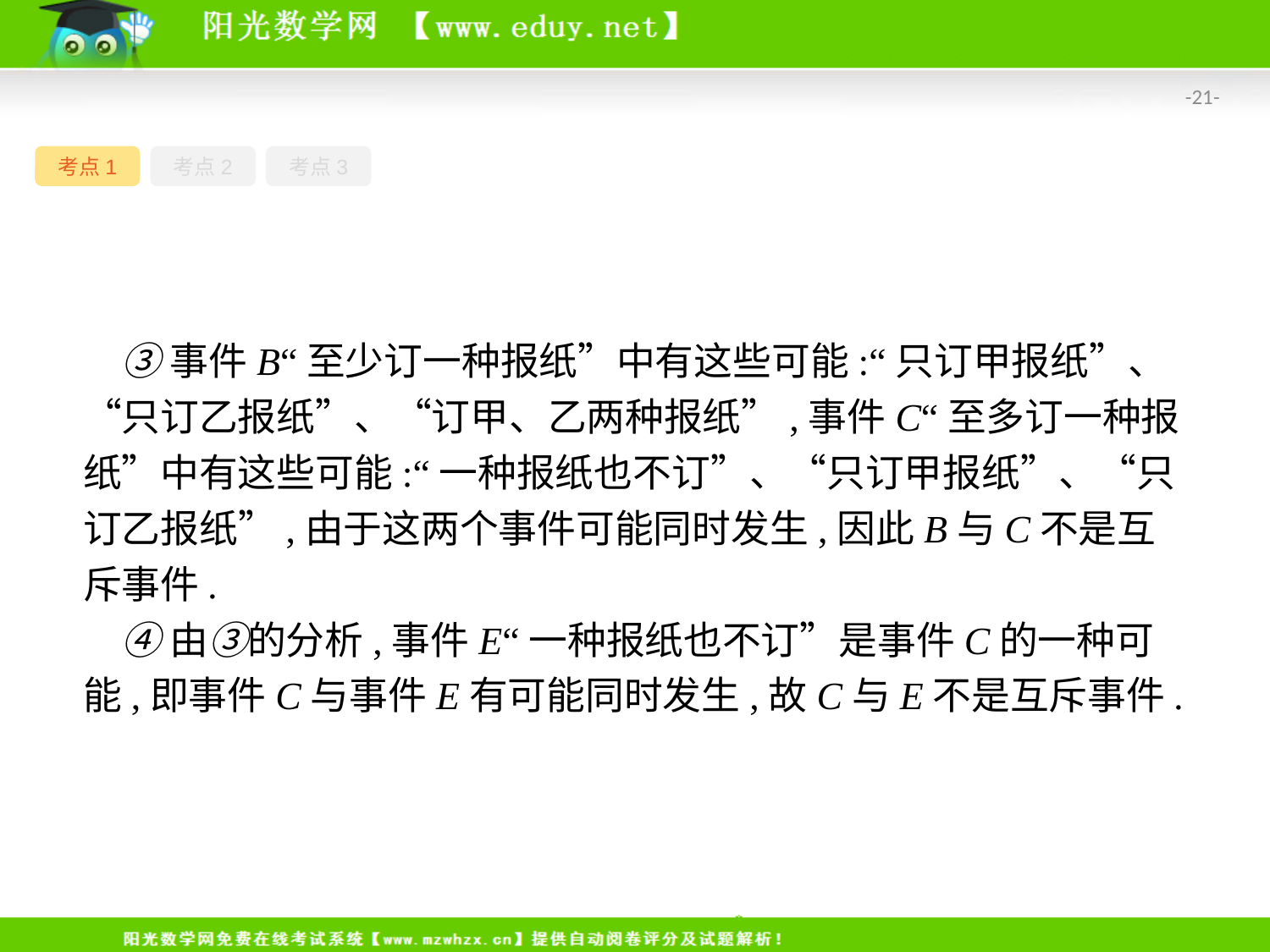

-21-
考点1
考点2
考点3
③事件B“至少订一种报纸”中有这些可能:“只订甲报纸”、“只订乙报纸”、“订甲、乙两种报纸”,事件C“至多订一种报纸”中有这些可能:“一种报纸也不订”、“只订甲报纸”、“只订乙报纸”,由于这两个事件可能同时发生,因此B与C不是互斥事件.
④由③的分析,事件E“一种报纸也不订”是事件C的一种可能,即事件C与事件E有可能同时发生,故C与E不是互斥事件.